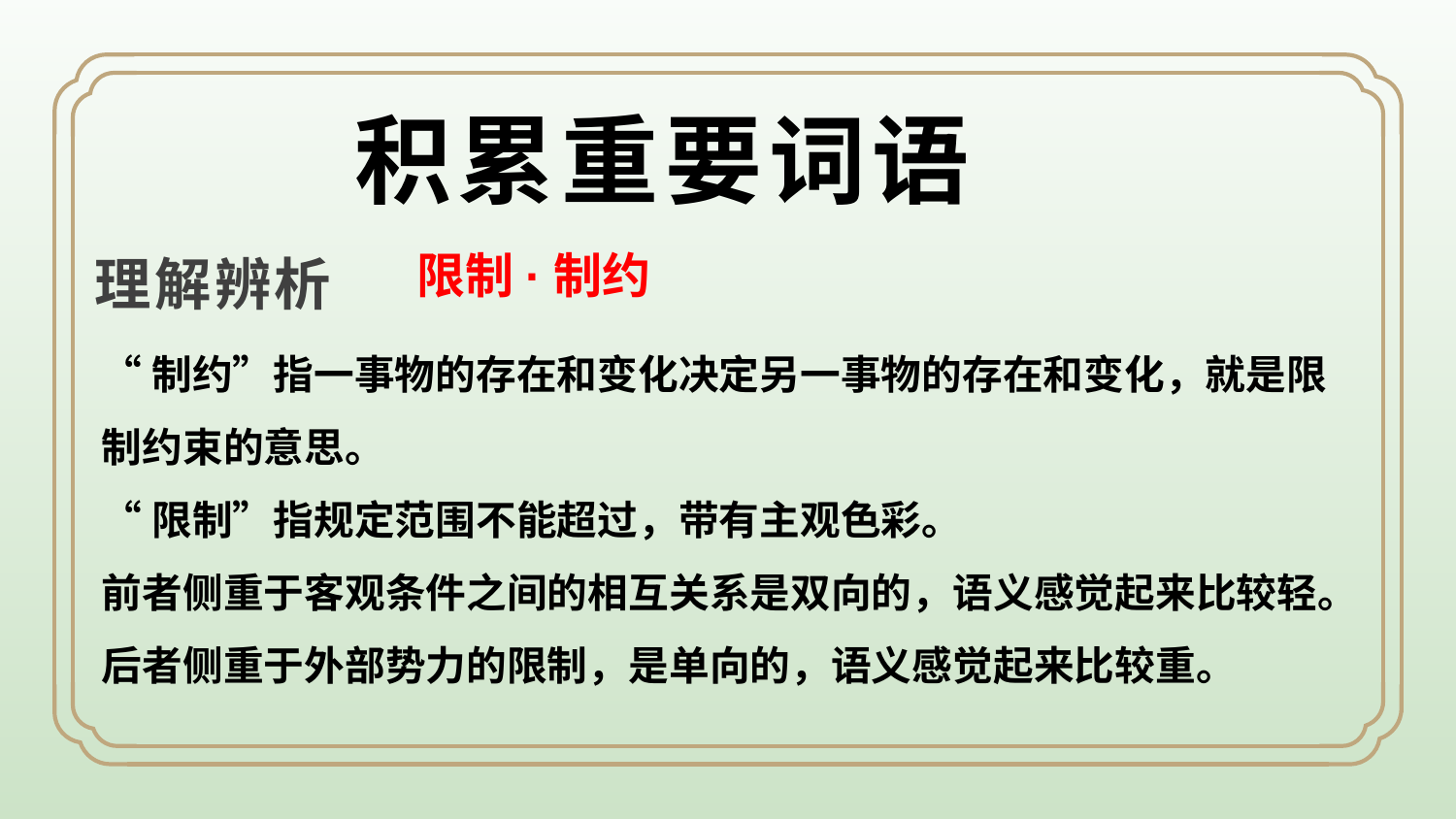

积累重要词语
理解辨析
限制·制约
“制约”指一事物的存在和变化决定另一事物的存在和变化，就是限制约束的意思。
“限制”指规定范围不能超过，带有主观色彩。
前者侧重于客观条件之间的相互关系是双向的，语义感觉起来比较轻。
后者侧重于外部势力的限制，是单向的，语义感觉起来比较重。